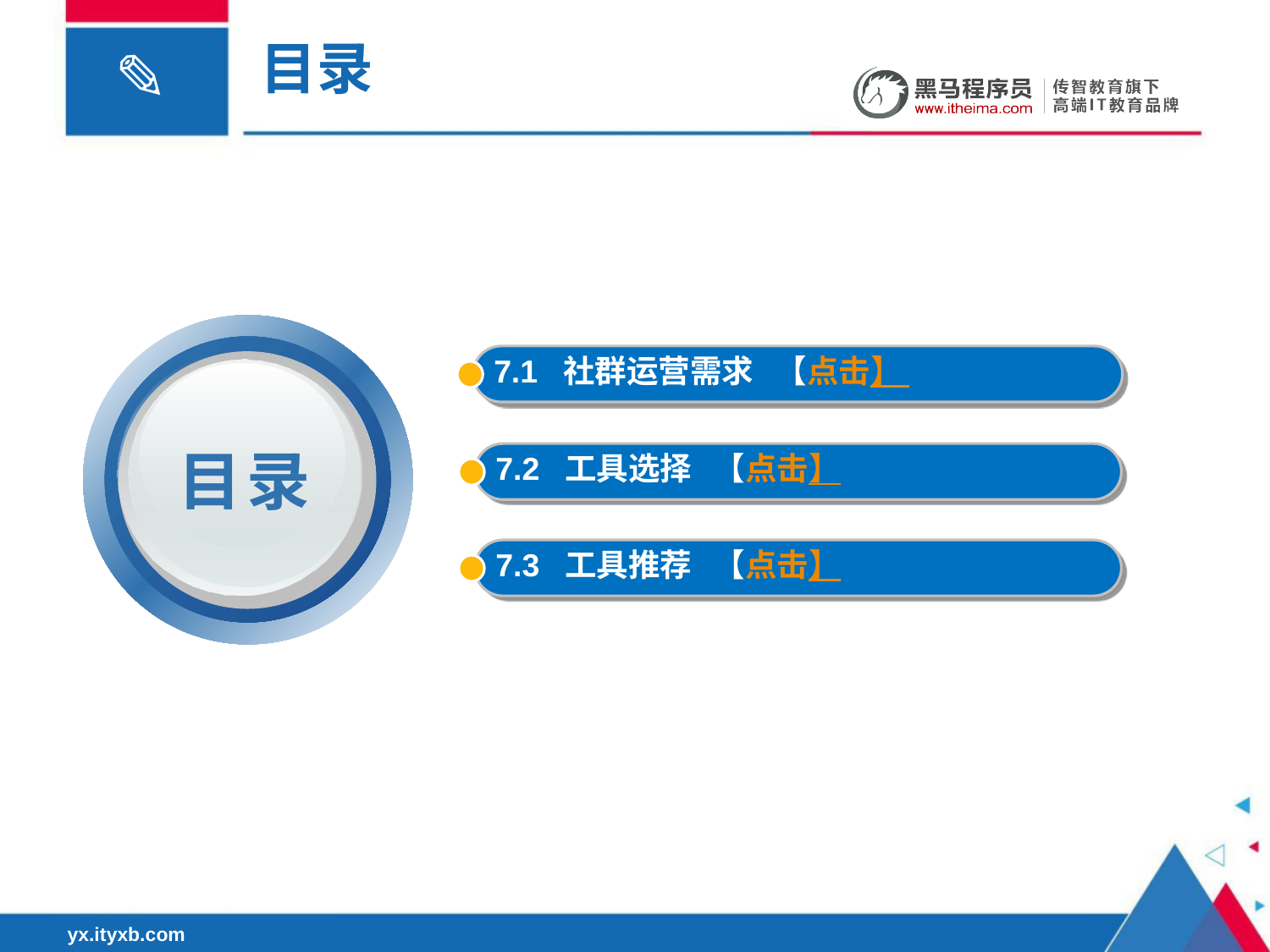

目录

7.1  社群运营需求   【点击】

目录
7.2  工具选择   【点击】

7.3  工具推荐   【点击】